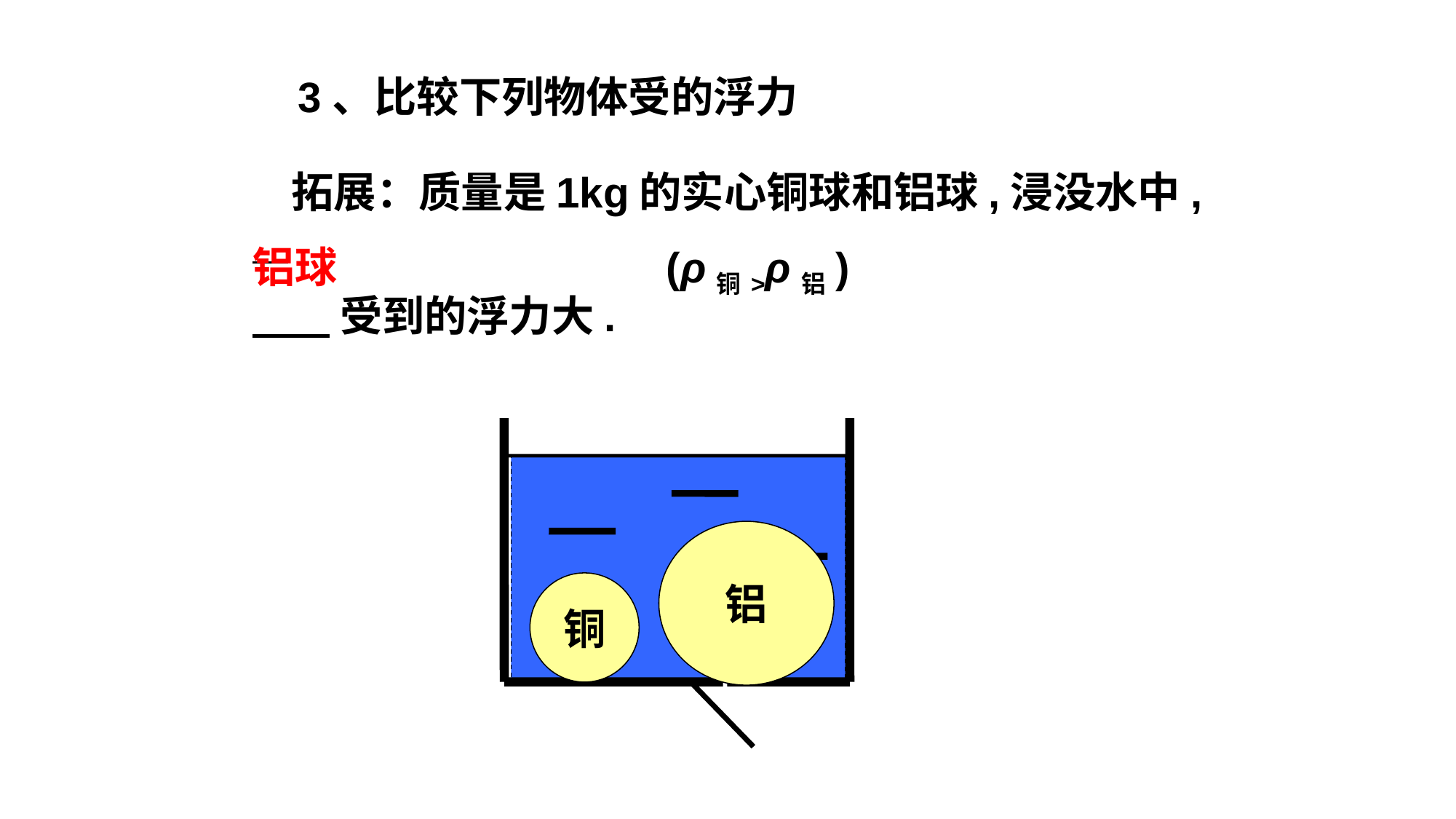

3、比较下列物体受的浮力
   拓展：质量是1kg的实心铜球和铝球,浸没水中,
        受到的浮力大.
铝球
 (ρ铜>ρ铝)

铝
铜